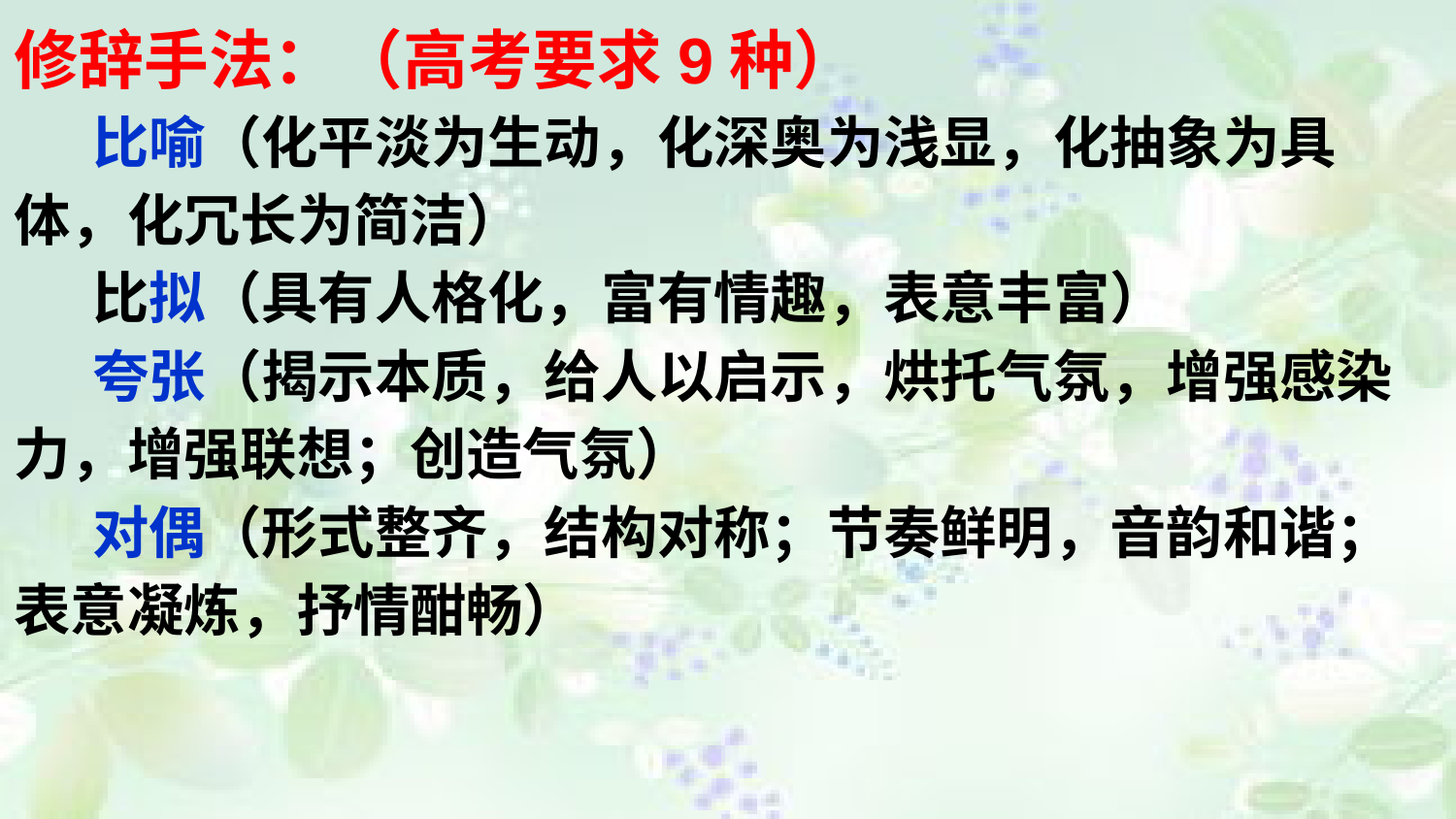

修辞手法：（高考要求9种）
     比喻（化平淡为生动，化深奥为浅显，化抽象为具体，化冗长为简洁）
     比拟（具有人格化，富有情趣，表意丰富）
     夸张（揭示本质，给人以启示，烘托气氛，增强感染力，增强联想；创造气氛）
     对偶（形式整齐，结构对称；节奏鲜明，音韵和谐；表意凝炼，抒情酣畅）